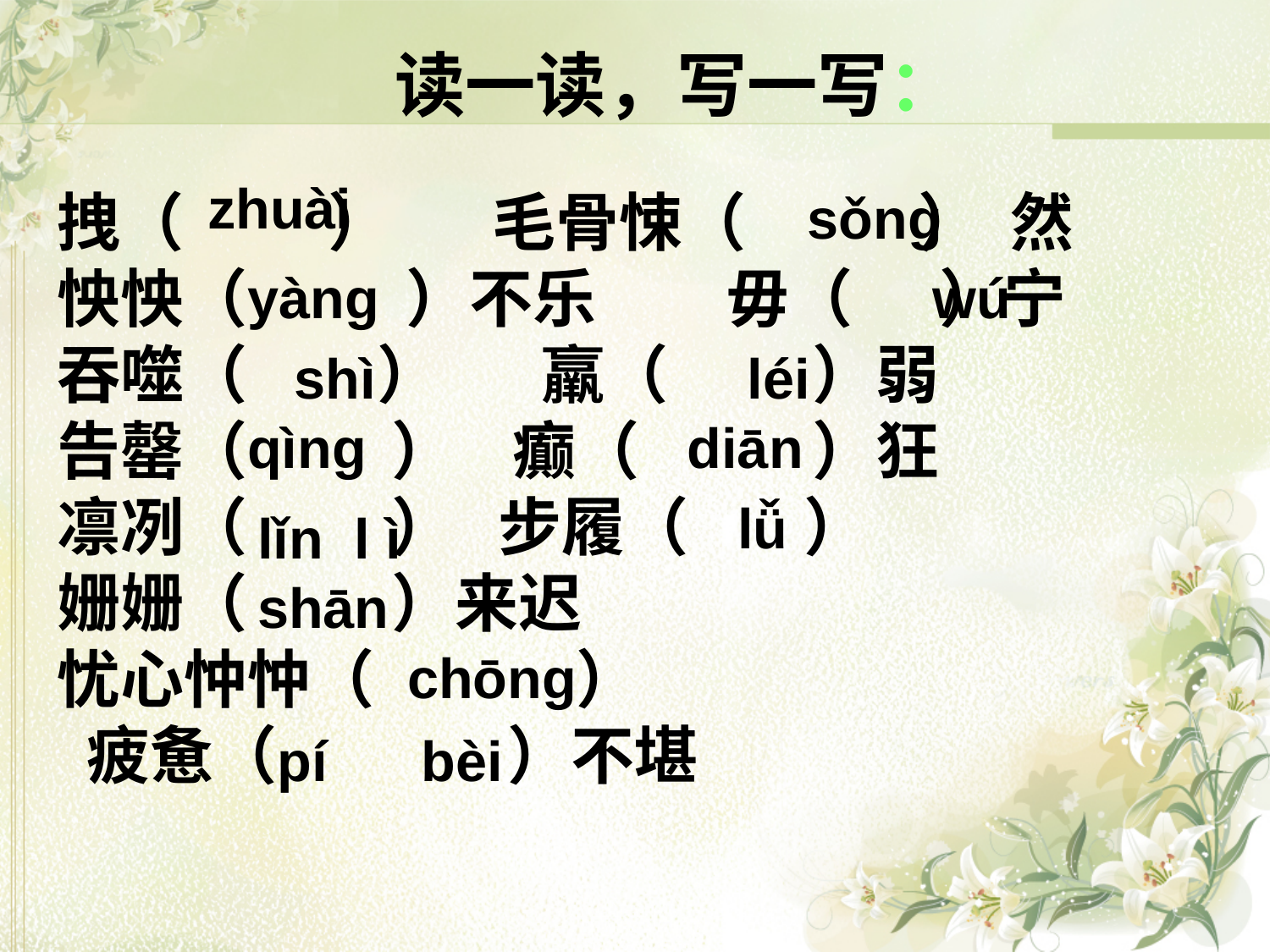

# 读一读，写一写：
zhuài
拽（          ）       毛骨悚（            ）  然
怏怏（           ）不乐         毋（      ）宁
吞噬（         ）       羸（          ）弱
告罄（          ）    癫（            ）狂
凛冽（          ）   步履（        ）
姗姗（          ）来迟
忧心忡忡（              ）
 疲惫（                ）不堪
sǒng
yàng
wú
   shì
léi
qìng
diān
lǚ
lǐn  l ì
shān
chōng
pí      bèi